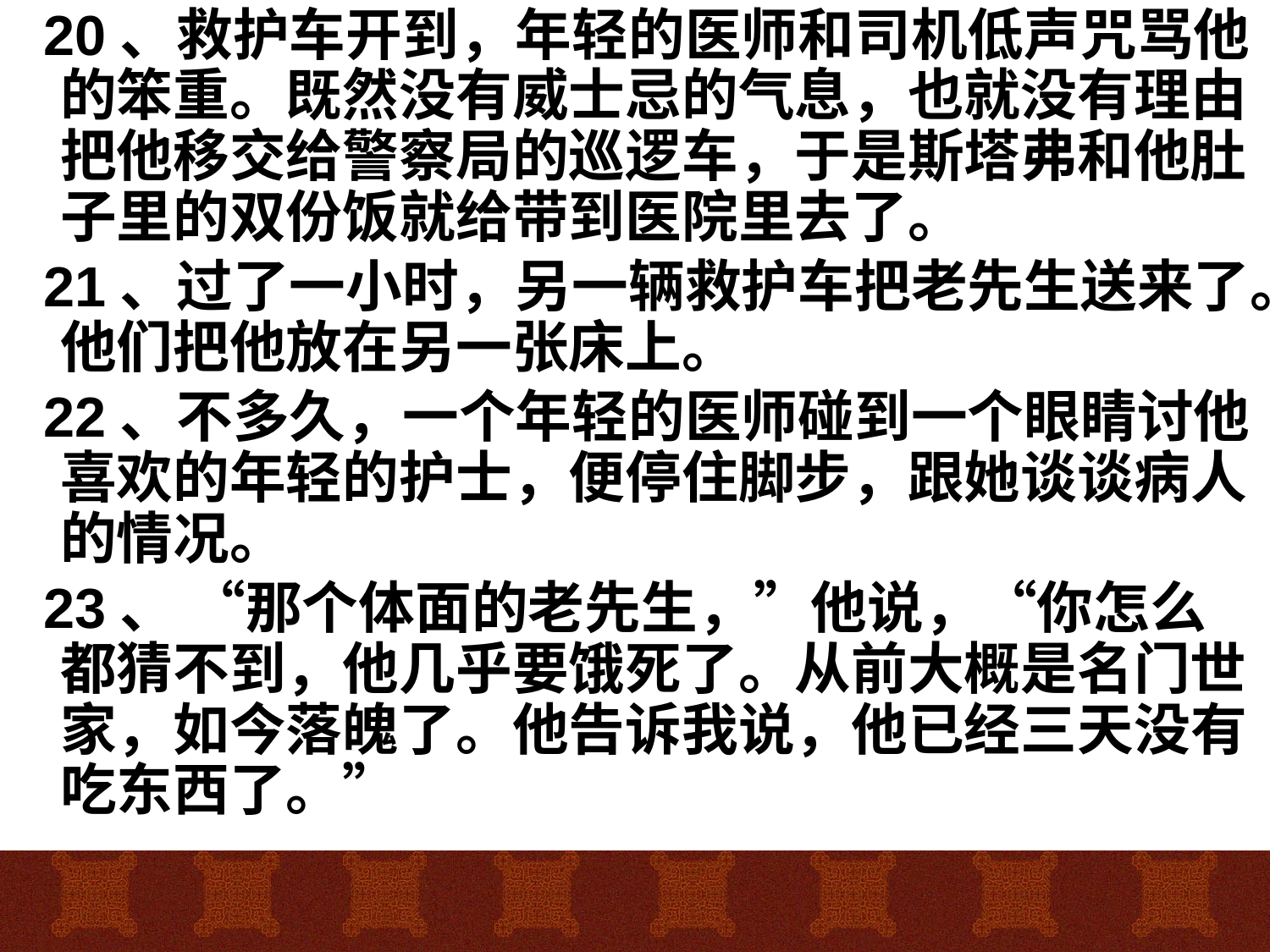

20、救护车开到，年轻的医师和司机低声咒骂他的笨重。既然没有威士忌的气息，也就没有理由把他移交给警察局的巡逻车，于是斯塔弗和他肚子里的双份饭就给带到医院里去了。
  21、过了一小时，另一辆救护车把老先生送来了。他们把他放在另一张床上。
  22、不多久，一个年轻的医师碰到一个眼睛讨他喜欢的年轻的护士，便停住脚步，跟她谈谈病人的情况。
  23、 “那个体面的老先生，”他说，“你怎么都猜不到，他几乎要饿死了。从前大概是名门世家，如今落魄了。他告诉我说，他已经三天没有吃东西了。”